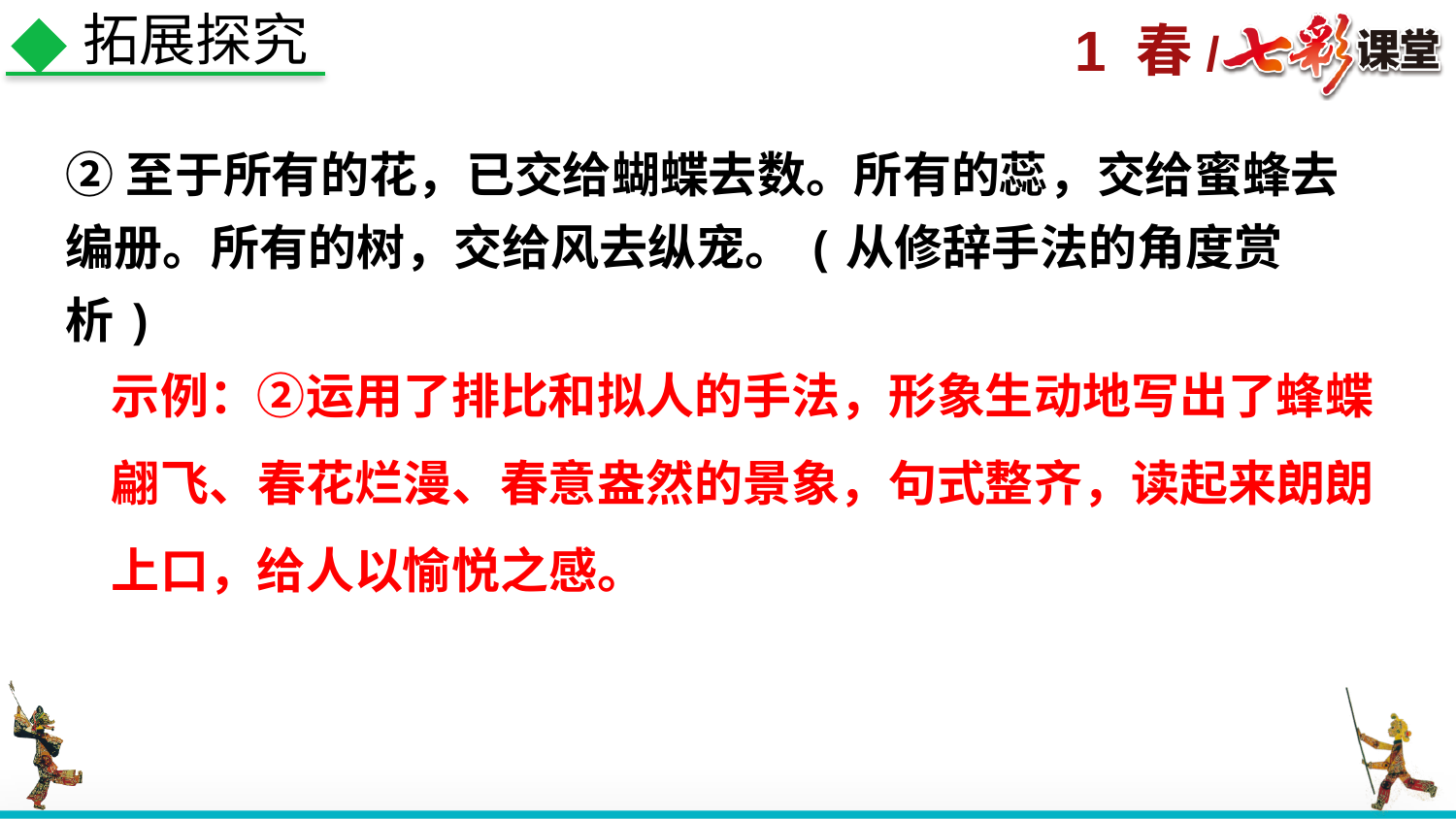

拓展探究

②至于所有的花，已交给蝴蝶去数。所有的蕊，交给蜜蜂去编册。所有的树，交给风去纵宠。(从修辞手法的角度赏析)
示例：②运用了排比和拟人的手法，形象生动地写出了蜂蝶翩飞、春花烂漫、春意盎然的景象，句式整齐，读起来朗朗上口，给人以愉悦之感。